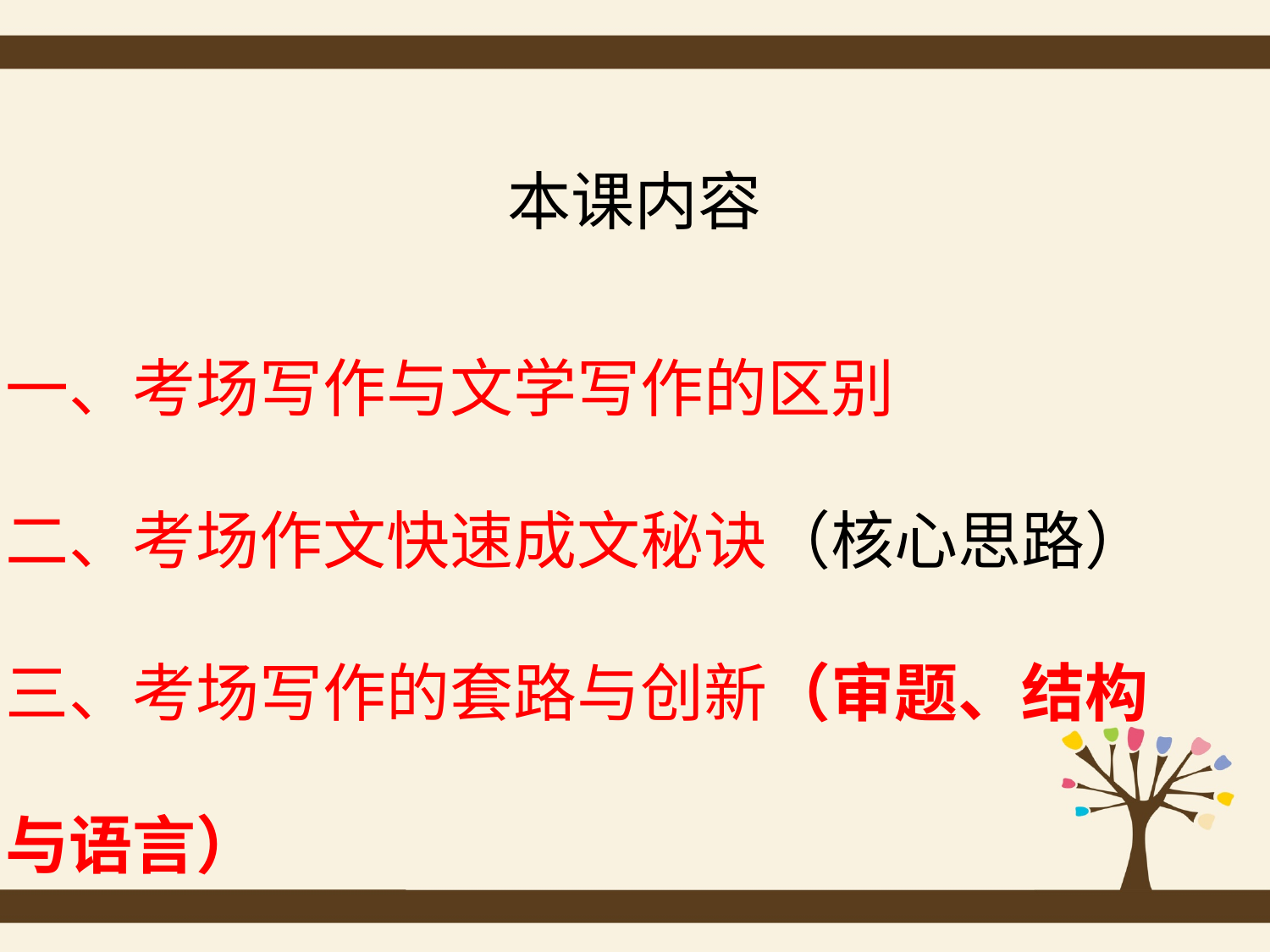

本课内容
一、考场写作与文学写作的区别
二、考场作文快速成文秘诀（核心思路）
三、考场写作的套路与创新（审题、结构与语言）